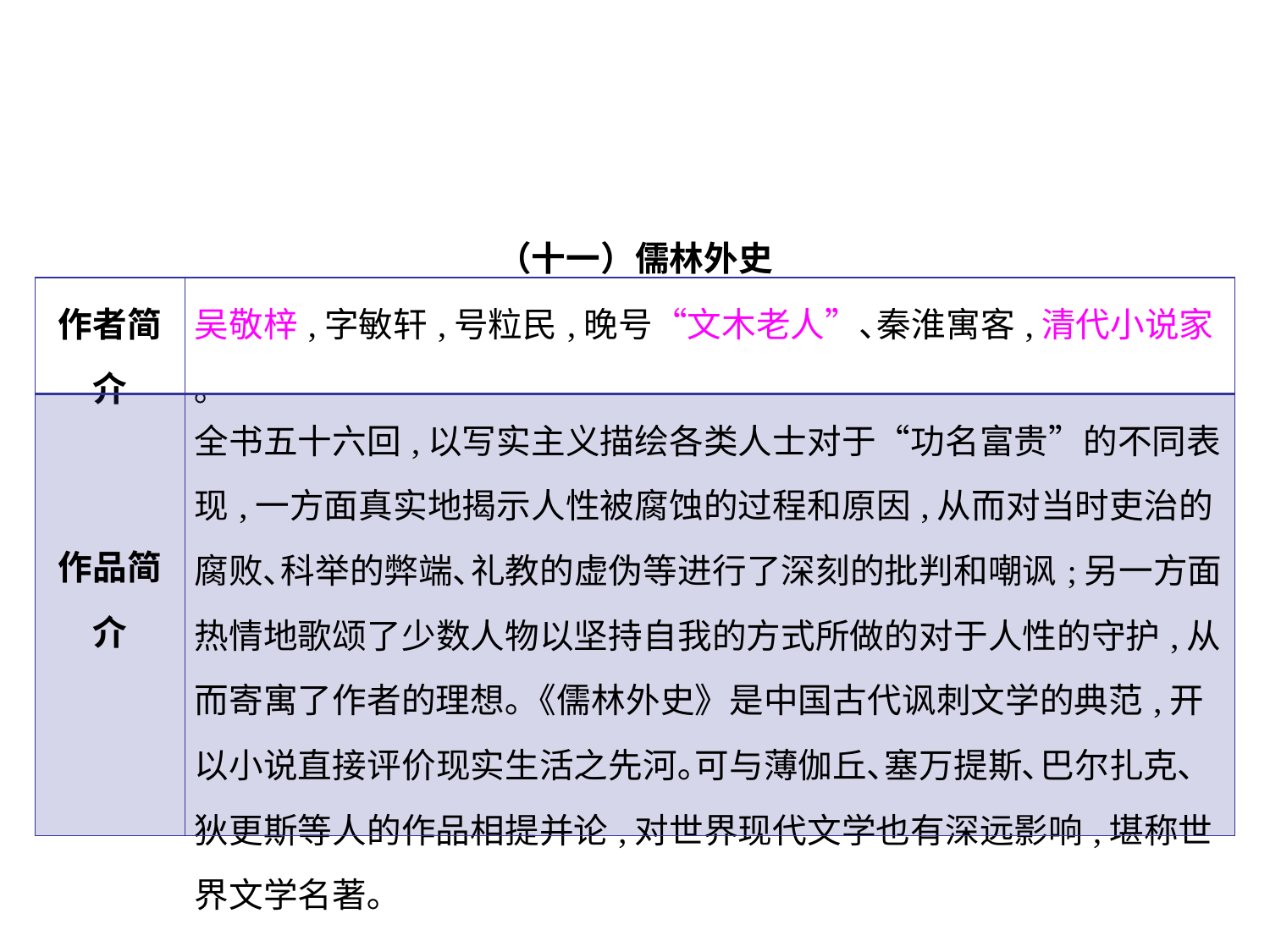

（十一）儒林外史
| 作者简介 | 吴敬梓,字敏轩,号粒民,晚号“文木老人”､秦淮寓客,清代小说家｡ |
| --- | --- |
| 作品简介 | 全书五十六回,以写实主义描绘各类人士对于“功名富贵”的不同表现,一方面真实地揭示人性被腐蚀的过程和原因,从而对当时吏治的腐败､科举的弊端､礼教的虚伪等进行了深刻的批判和嘲讽;另一方面热情地歌颂了少数人物以坚持自我的方式所做的对于人性的守护,从而寄寓了作者的理想｡《儒林外史》是中国古代讽刺文学的典范,开以小说直接评价现实生活之先河｡可与薄伽丘､塞万提斯､巴尔扎克､狄更斯等人的作品相提并论,对世界现代文学也有深远影响,堪称世界文学名著｡ |